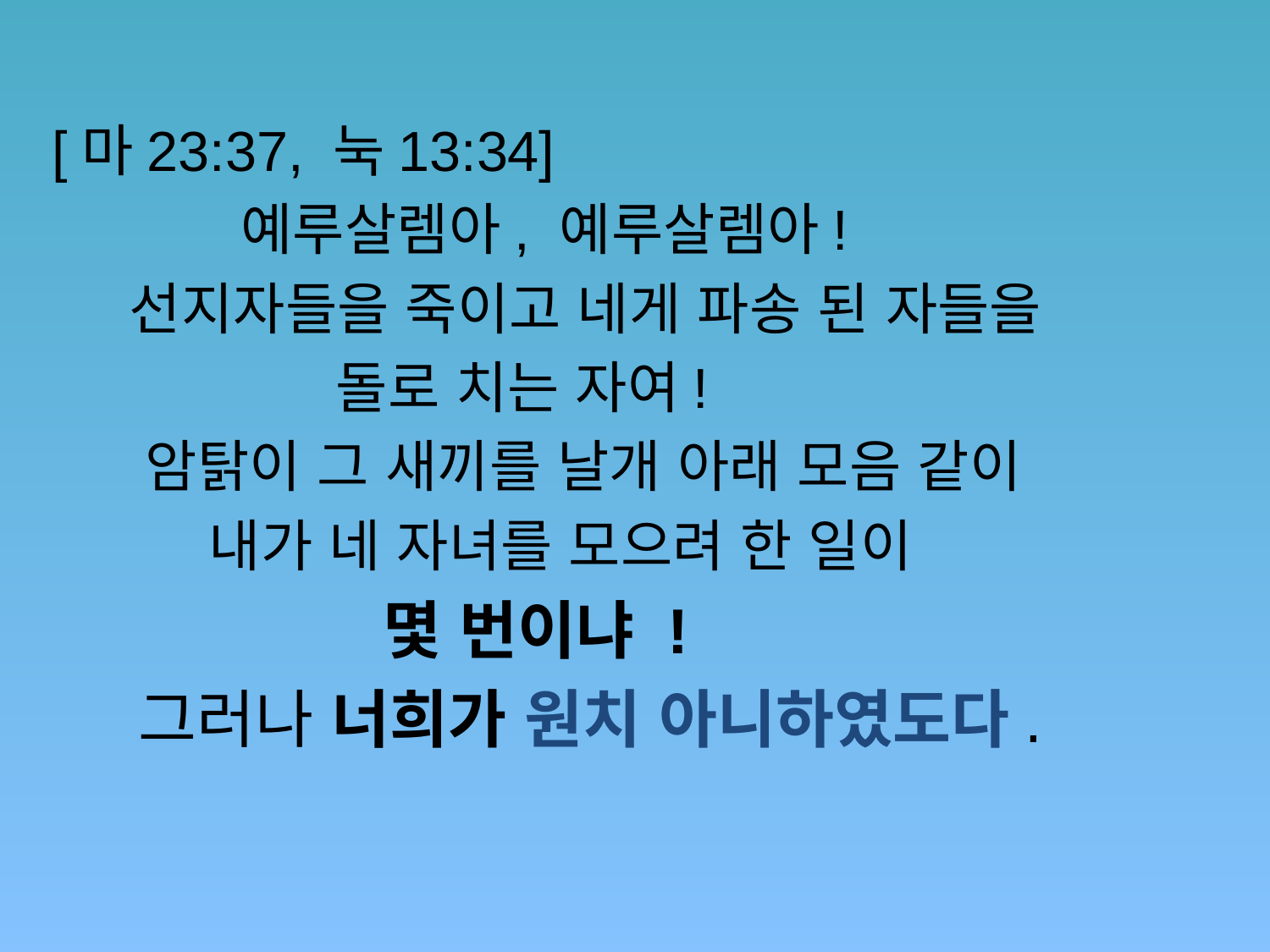

[마23:37, 눅13:34]
           예루살렘아, 예루살렘아!
    선지자들을 죽이고 네게 파송 된 자들을
                 돌로 치는 자여!
     암탉이 그 새끼를 날개 아래 모음 같이
         내가 네 자녀를 모으려 한 일이
                    몇 번이냐 !
    그러나 너희가 원치 아니하였도다.

#